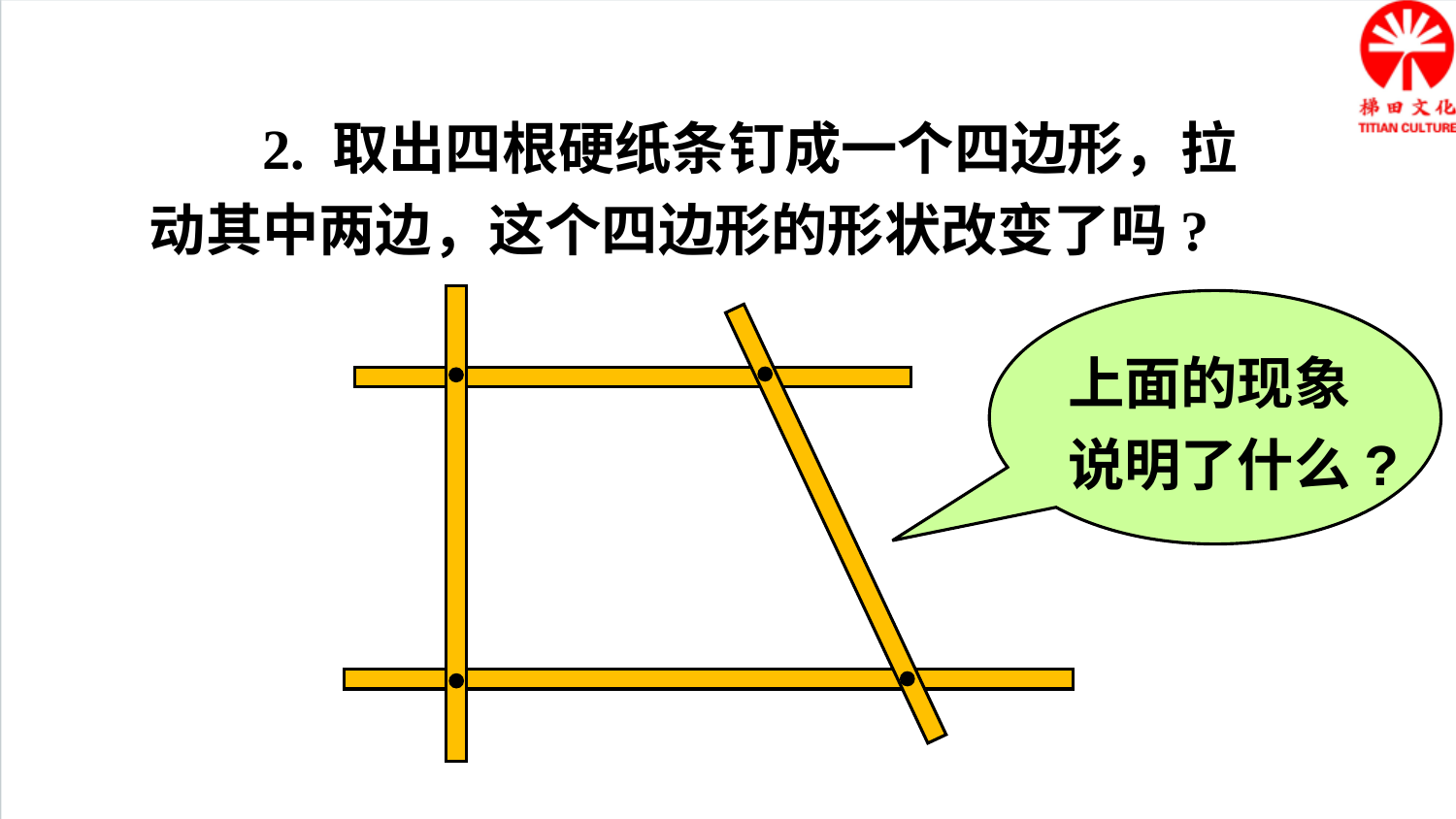

2. 取出四根硬纸条钉成一个四边形，拉动其中两边，这个四边形的形状改变了吗?

上面的现象说明了什么?